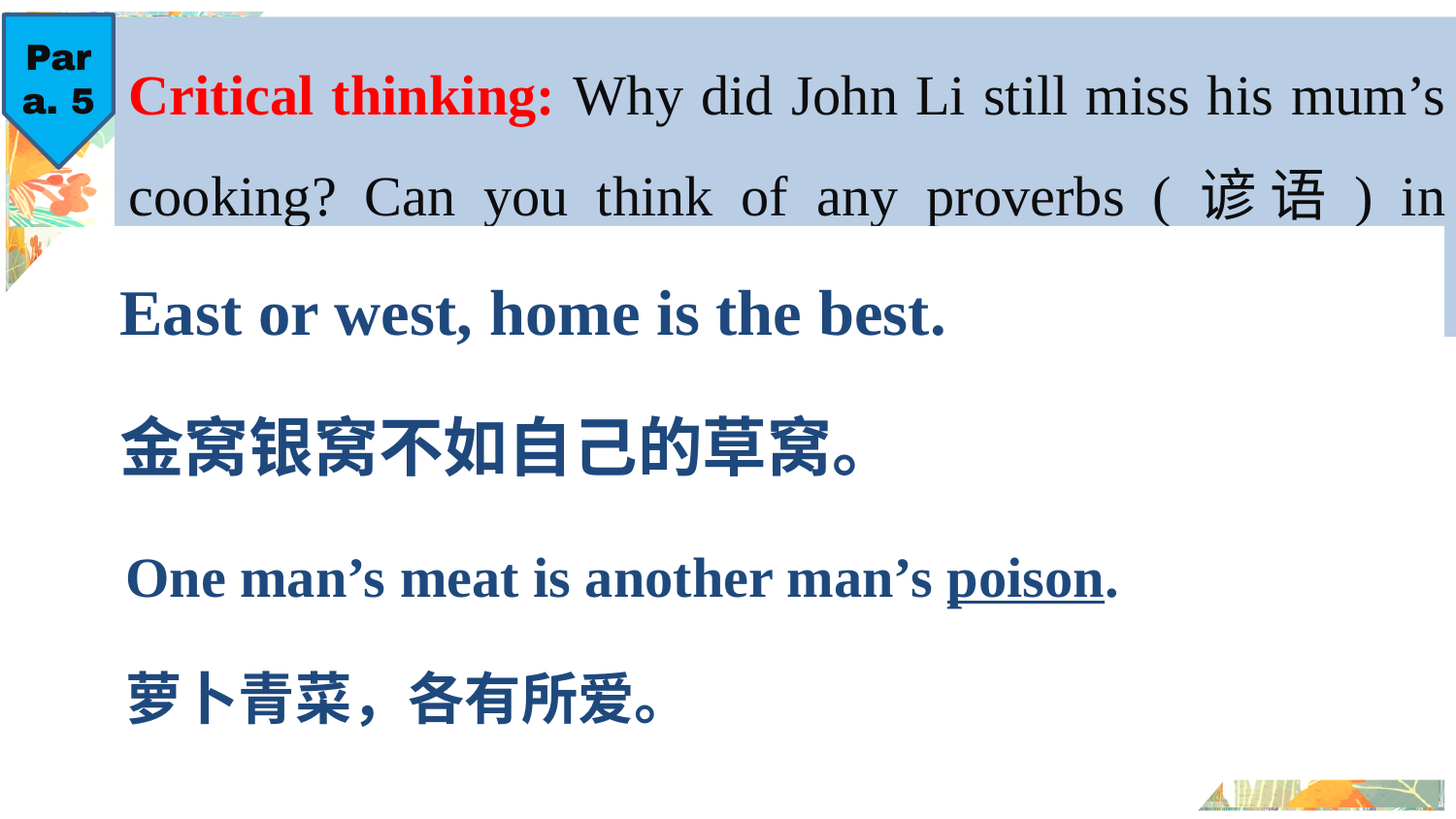

Critical thinking: Why did John Li still miss his mum’s cooking? Can you think of any proverbs (谚语) in China?
Para. 5
East or west, home is the best.
金窝银窝不如自己的草窝。
One man’s meat is another man’s poison.
萝卜青菜，各有所爱。